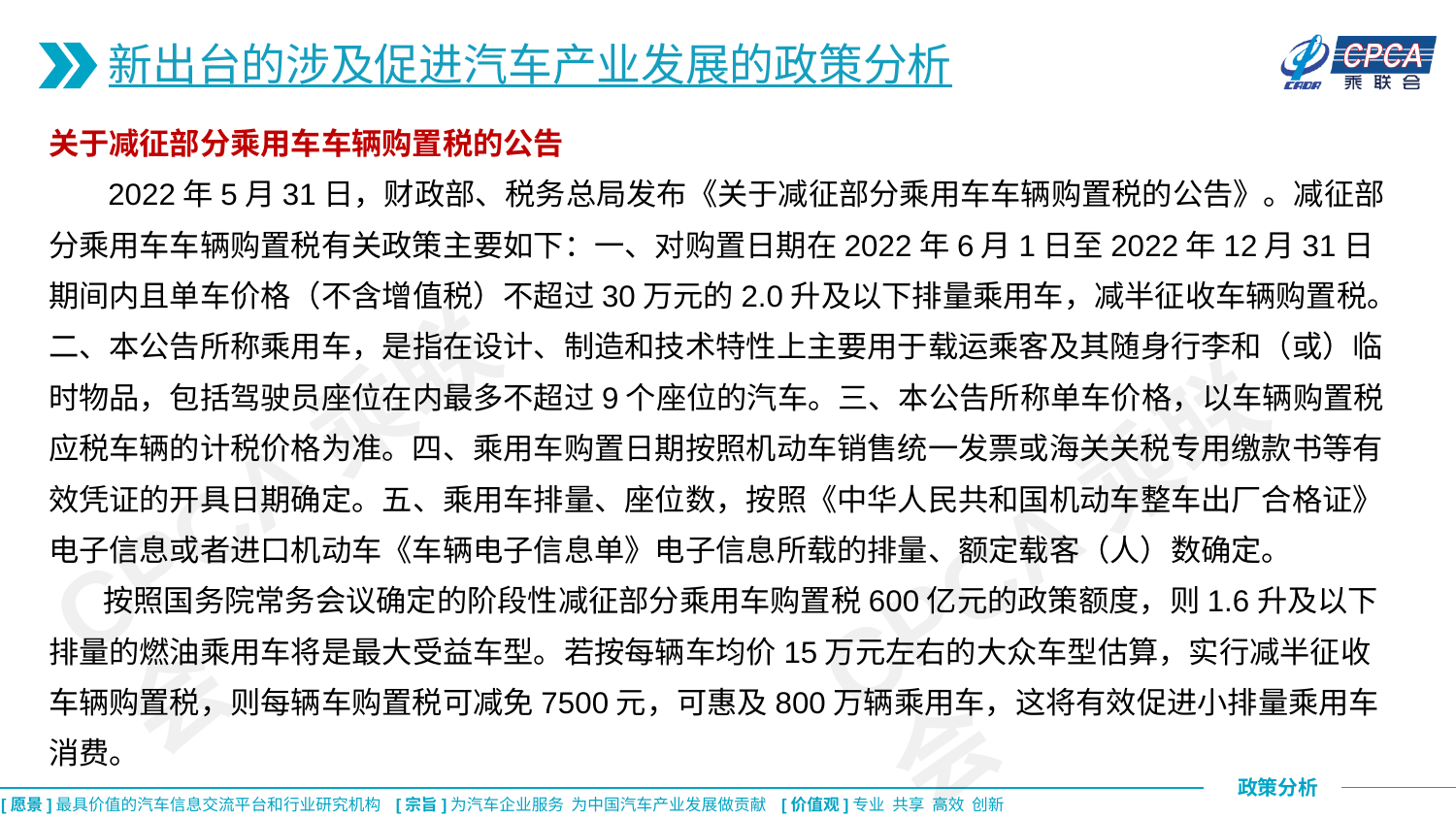

新出台的涉及促进汽车产业发展的政策分析
关于减征部分乘用车车辆购置税的公告
       2022年5月31日，财政部、税务总局发布《关于减征部分乘用车车辆购置税的公告》。减征部分乘用车车辆购置税有关政策主要如下：一、对购置日期在2022年6月1日至2022年12月31日期间内且单车价格（不含增值税）不超过30万元的2.0升及以下排量乘用车，减半征收车辆购置税。二、本公告所称乘用车，是指在设计、制造和技术特性上主要用于载运乘客及其随身行李和（或）临时物品，包括驾驶员座位在内最多不超过9个座位的汽车。三、本公告所称单车价格，以车辆购置税应税车辆的计税价格为准。四、乘用车购置日期按照机动车销售统一发票或海关关税专用缴款书等有效凭证的开具日期确定。五、乘用车排量、座位数，按照《中华人民共和国机动车整车出厂合格证》电子信息或者进口机动车《车辆电子信息单》电子信息所载的排量、额定载客（人）数确定。
       按照国务院常务会议确定的阶段性减征部分乘用车购置税600亿元的政策额度，则1.6升及以下排量的燃油乘用车将是最大受益车型。若按每辆车均价15万元左右的大众车型估算，实行减半征收车辆购置税，则每辆车购置税可减免7500元，可惠及800万辆乘用车，这将有效促进小排量乘用车消费。
CPCA乘联会
CPCA乘联会